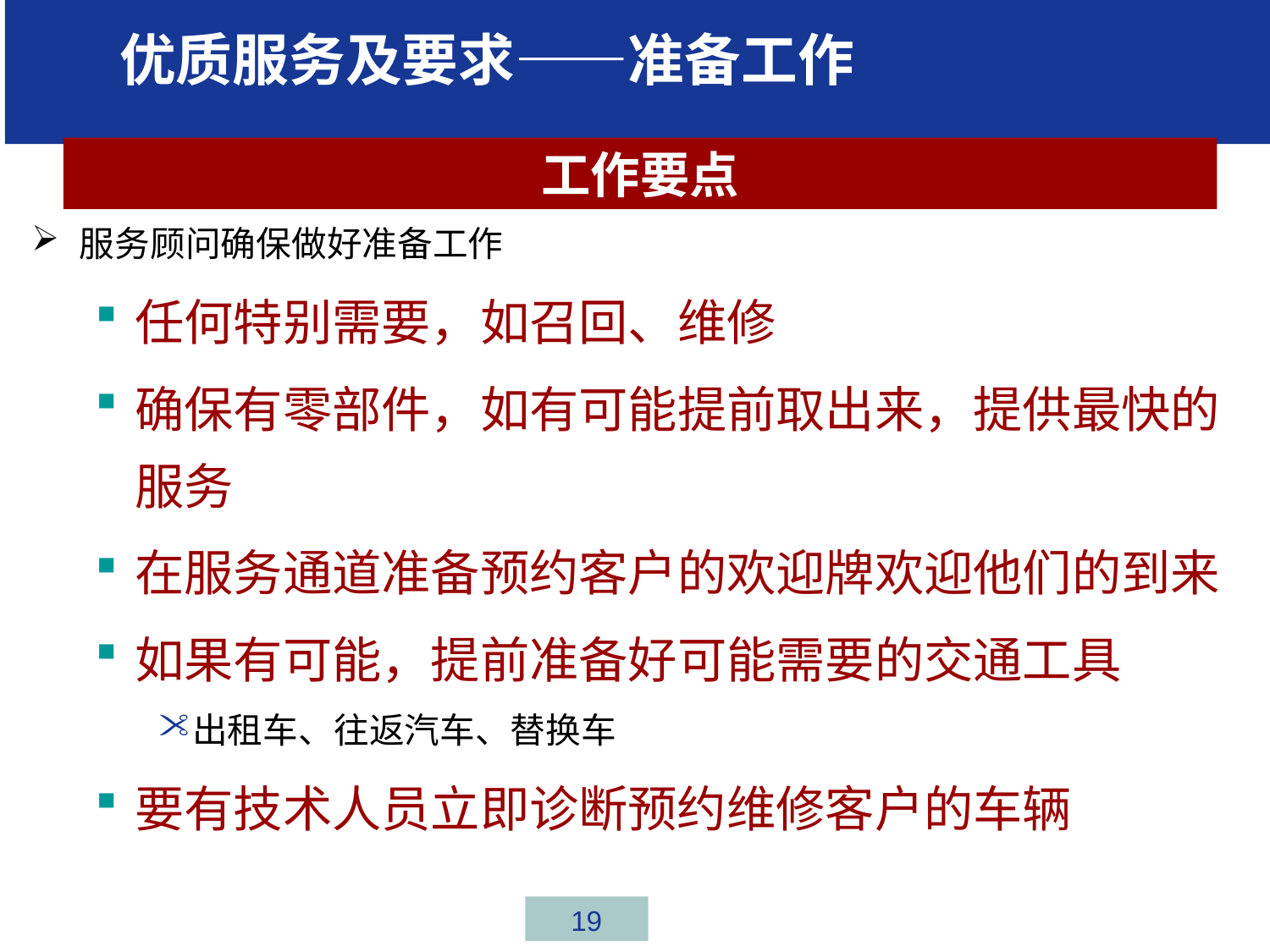

# 优质服务及要求——准备工作
工作要点
服务顾问确保做好准备工作
任何特别需要，如召回、维修
确保有零部件，如有可能提前取出来，提供最快的服务
在服务通道准备预约客户的欢迎牌欢迎他们的到来
如果有可能，提前准备好可能需要的交通工具
出租车、往返汽车、替换车
要有技术人员立即诊断预约维修客户的车辆
19